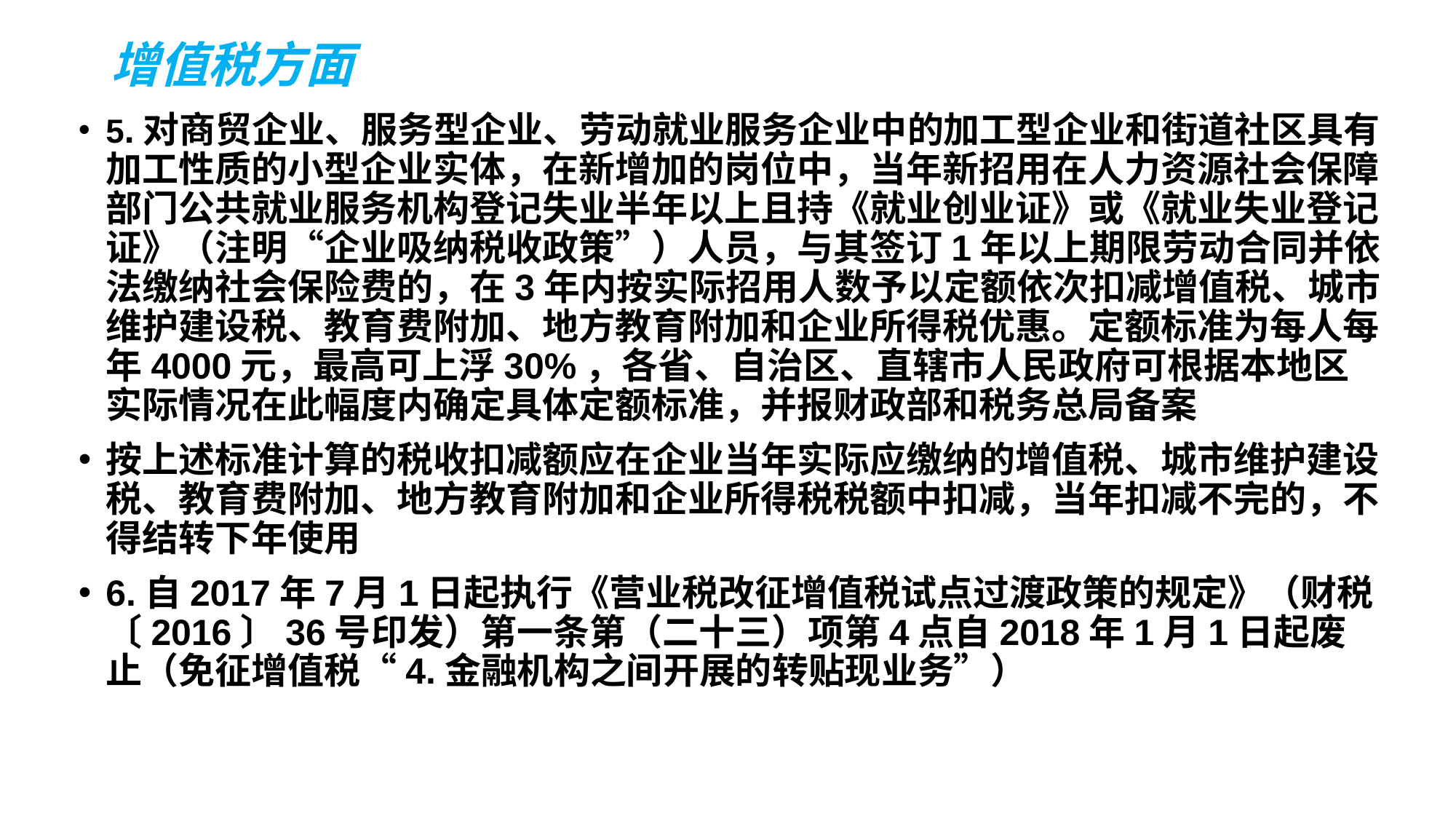

# 增值税方面
5.对商贸企业、服务型企业、劳动就业服务企业中的加工型企业和街道社区具有加工性质的小型企业实体，在新增加的岗位中，当年新招用在人力资源社会保障部门公共就业服务机构登记失业半年以上且持《就业创业证》或《就业失业登记证》（注明“企业吸纳税收政策”）人员，与其签订1年以上期限劳动合同并依法缴纳社会保险费的，在3年内按实际招用人数予以定额依次扣减增值税、城市维护建设税、教育费附加、地方教育附加和企业所得税优惠。定额标准为每人每年4000元，最高可上浮30%，各省、自治区、直辖市人民政府可根据本地区实际情况在此幅度内确定具体定额标准，并报财政部和税务总局备案
按上述标准计算的税收扣减额应在企业当年实际应缴纳的增值税、城市维护建设税、教育费附加、地方教育附加和企业所得税税额中扣减，当年扣减不完的，不得结转下年使用
6.自2017年7月1日起执行《营业税改征增值税试点过渡政策的规定》（财税〔2016〕36号印发）第一条第（二十三）项第4点自2018年1月1日起废止（免征增值税“4.金融机构之间开展的转贴现业务”）